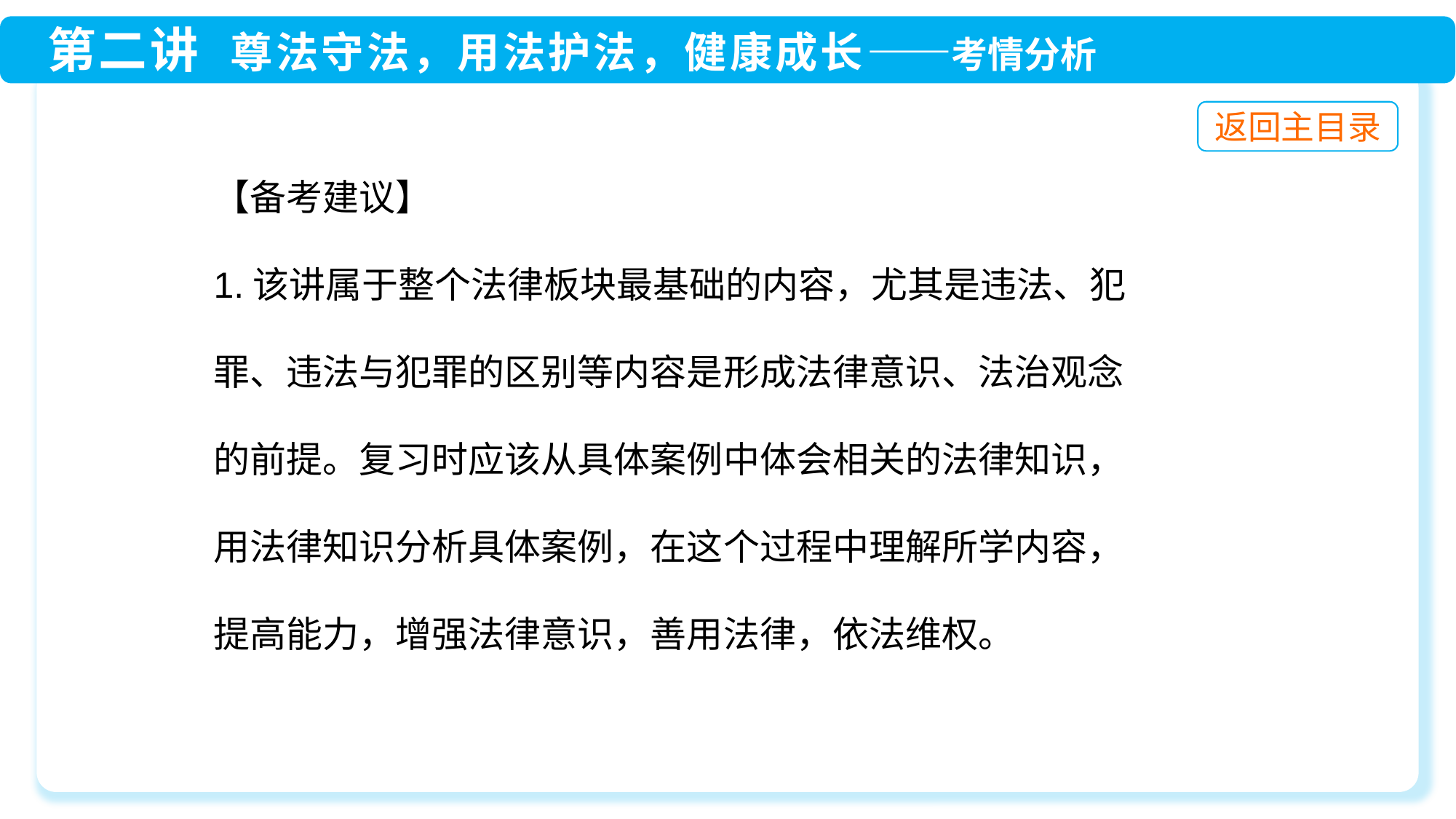

【备考建议】
1.该讲属于整个法律板块最基础的内容，尤其是违法、犯罪、违法与犯罪的区别等内容是形成法律意识、法治观念的前提。复习时应该从具体案例中体会相关的法律知识，用法律知识分析具体案例，在这个过程中理解所学内容，提高能力，增强法律意识，善用法律，依法维权。